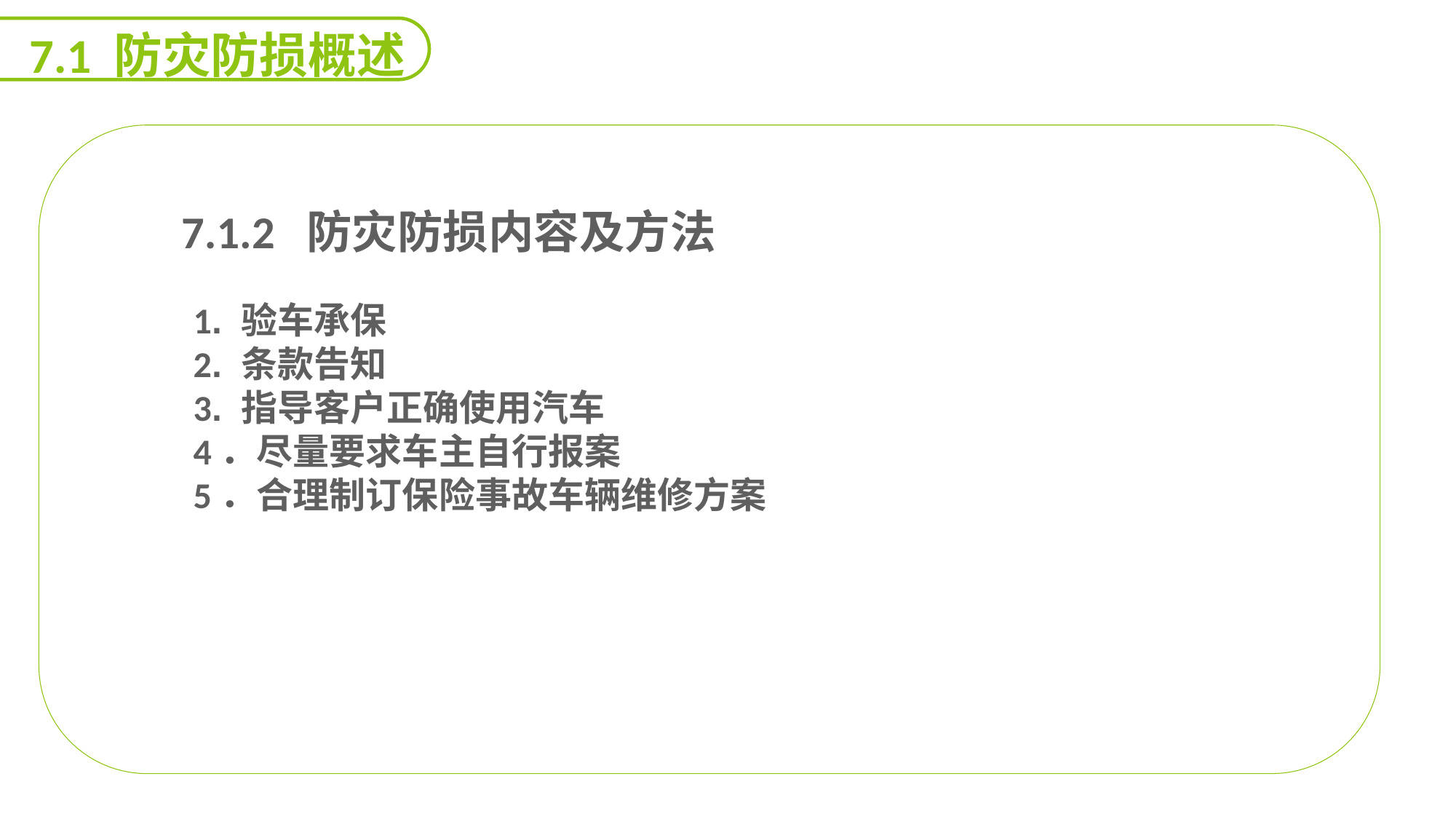

7.1 防灾防损概述

 7.1.2  防灾防损内容及方法

1. 验车承保
2. 条款告知
3. 指导客户正确使用汽车
4．尽量要求车主自行报案
5．合理制订保险事故车辆维修方案

能力
目标
延迟符